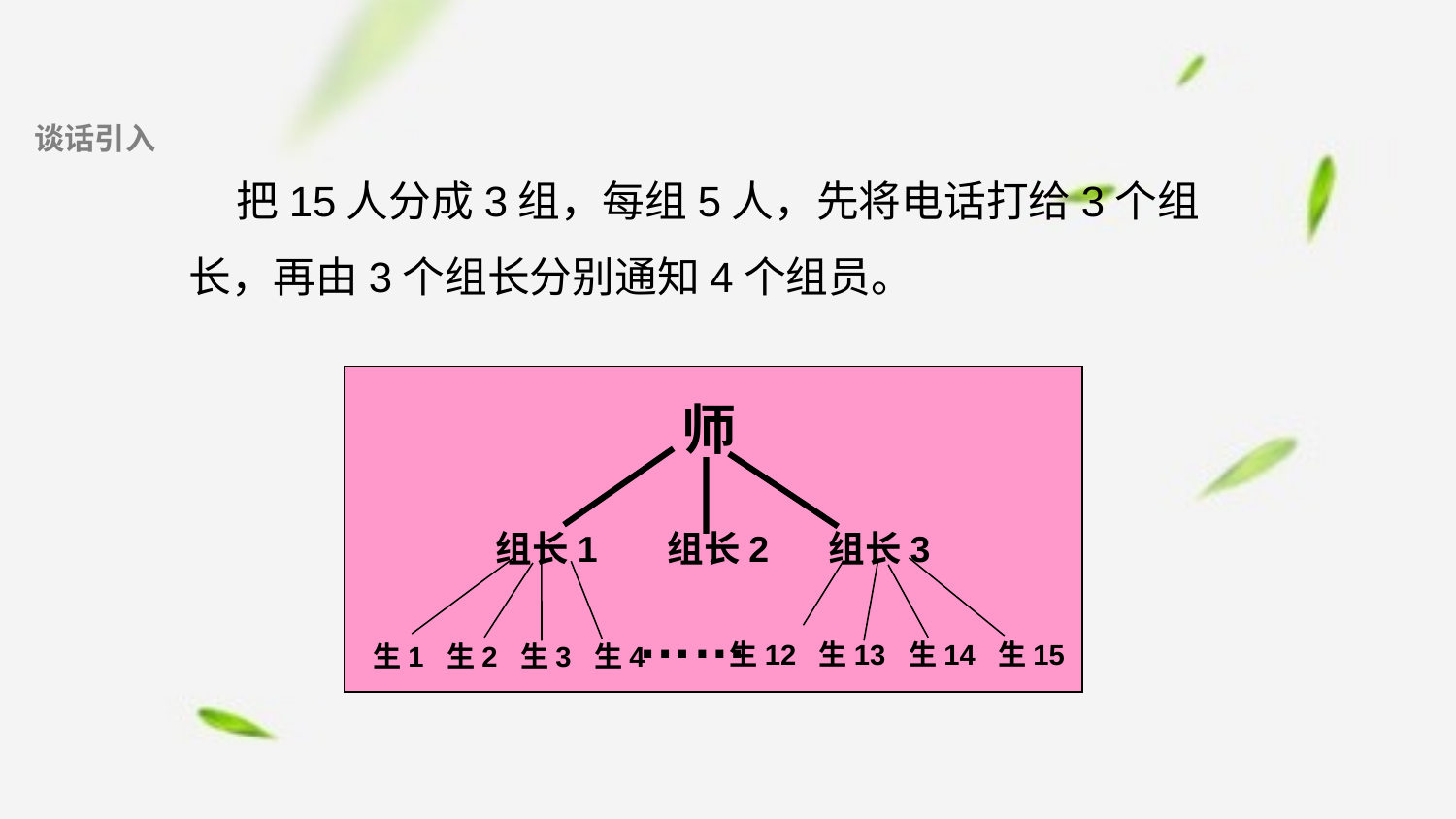

谈话引入
    把15人分成3组，每组5人，先将电话打给3个组长，再由3个组长分别通知4个组员。

 师

组长1      组长2     组长3

……
生12  生13  生14  生15
生1  生2  生3  生4